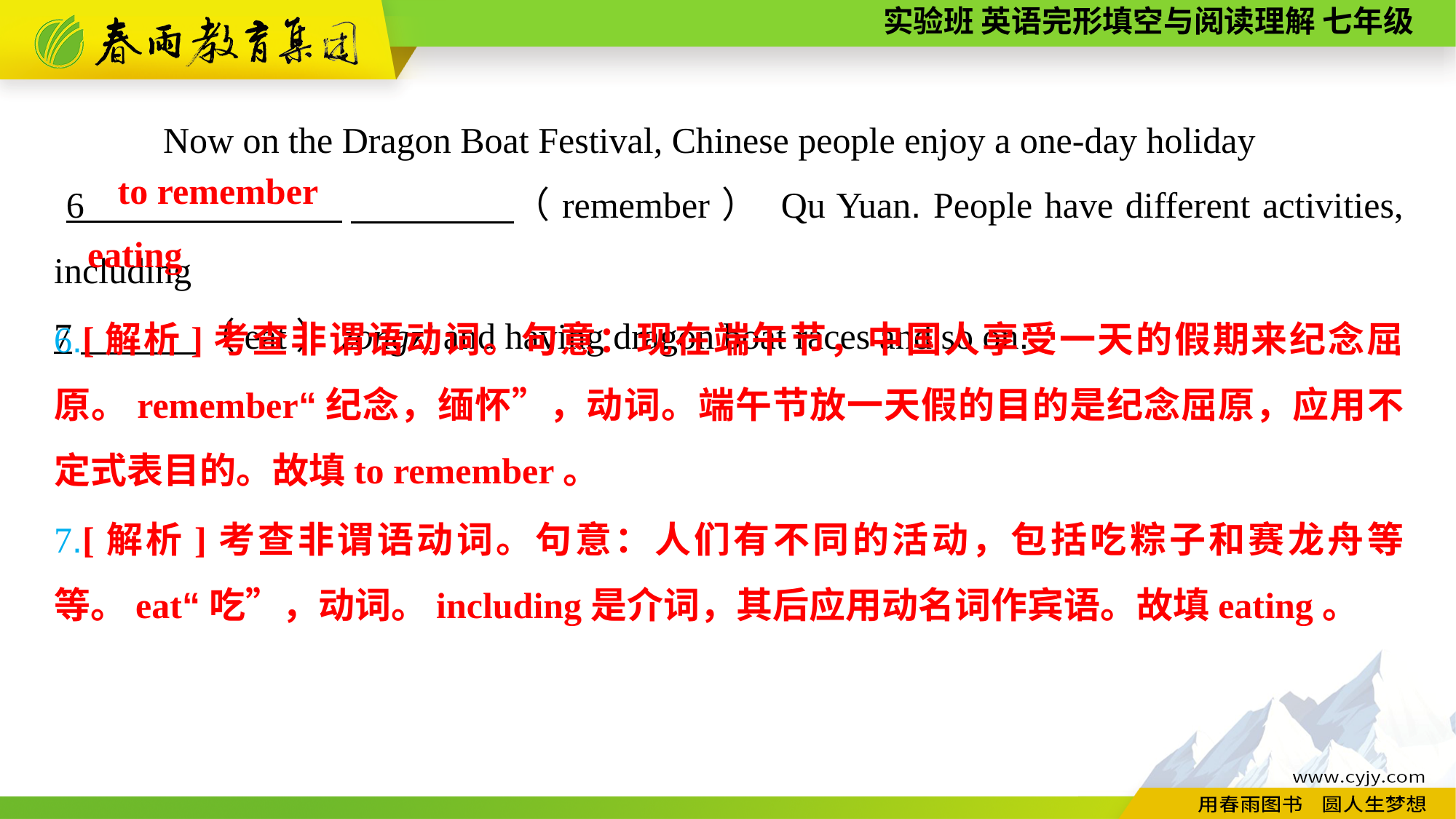

Now on the Dragon Boat Festival, Chinese people enjoy a one-day holiday
 6                     　           （remember） Qu Yuan. People have different activities, including
7　          （eat）zongzi and having dragon boat races and so on.
to remember
eating
6.[解析]考查非谓语动词。句意：现在端午节，中国人享受一天的假期来纪念屈原。remember“纪念，缅怀”，动词。端午节放一天假的目的是纪念屈原，应用不定式表目的。故填to remember。
7.[解析]考查非谓语动词。句意：人们有不同的活动，包括吃粽子和赛龙舟等等。eat“吃”，动词。including是介词，其后应用动名词作宾语。故填eating。